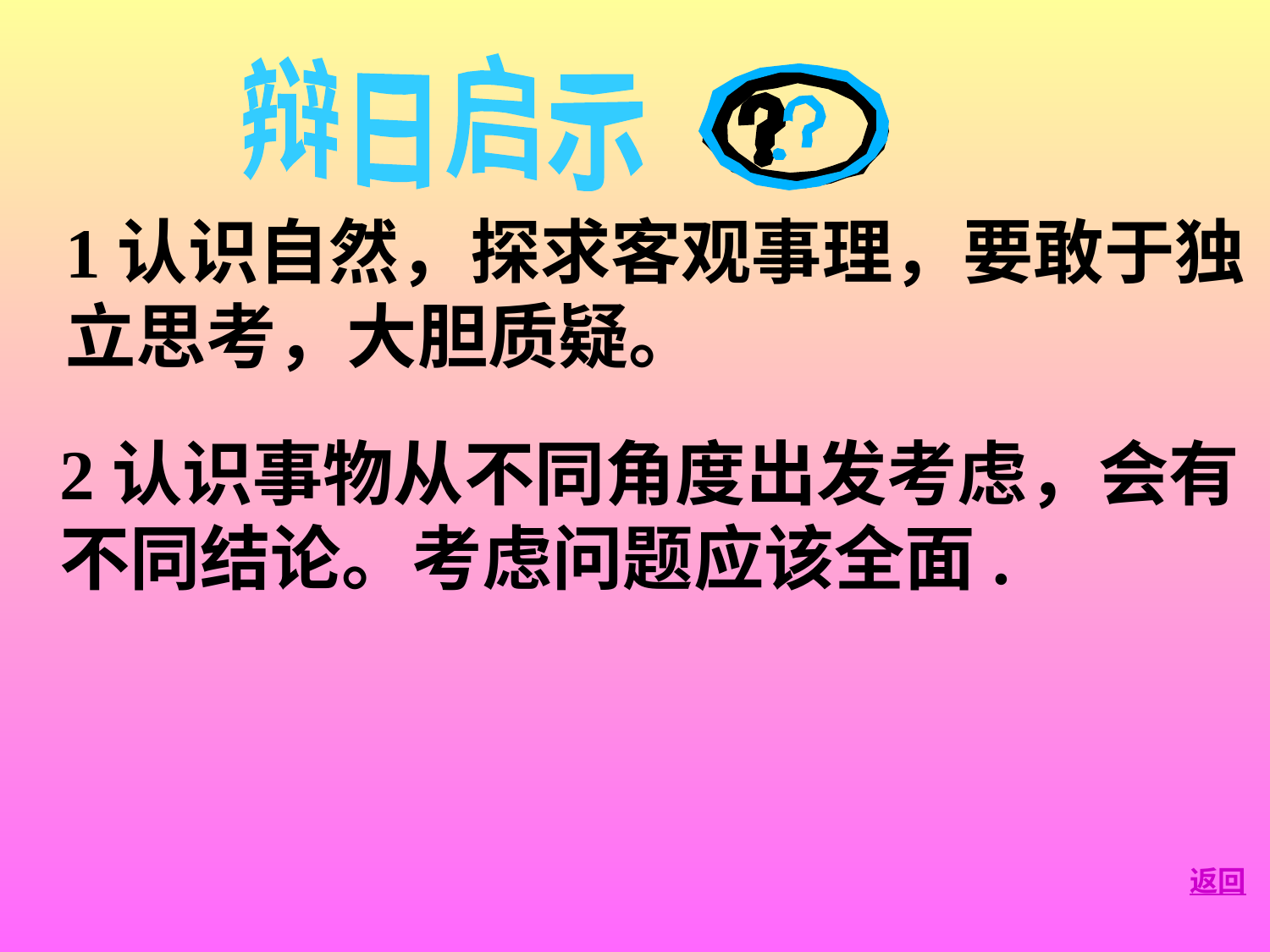

辩日启示

1认识自然，探求客观事理，要敢于独立思考，大胆质疑。
2认识事物从不同角度出发考虑，会有
不同结论。考虑问题应该全面.
返回